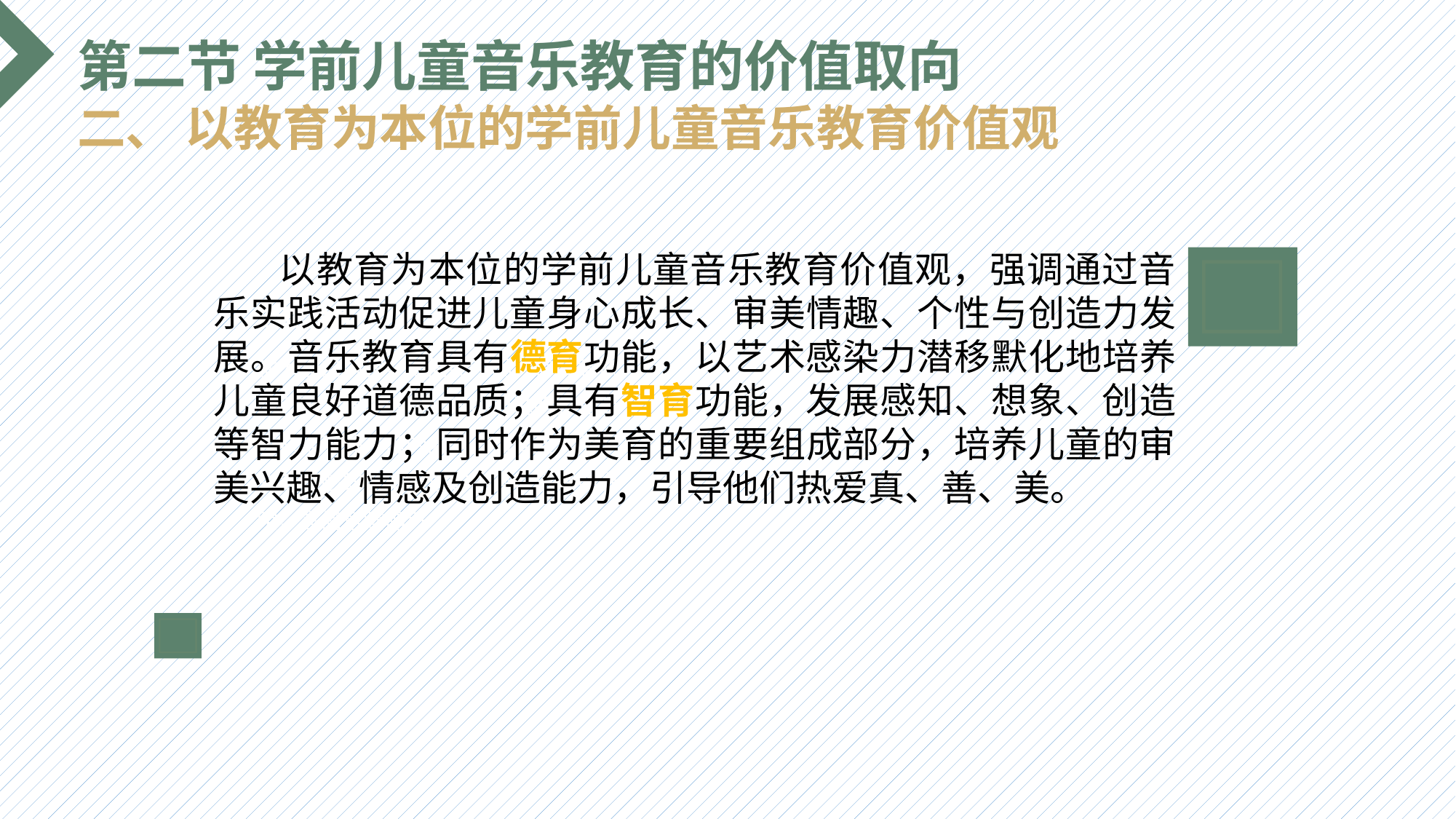

第二节 学前儿童音乐教育的价值取向
二、 以教育为本位的学前儿童音乐教育价值观

      以教育为本位的学前儿童音乐教育价值观，强调通过音乐实践活动促进儿童身心成长、审美情趣、个性与创造力发展。音乐教育具有德育功能，以艺术感染力潜移默化地培养儿童良好道德品质；具有智育功能，发展感知、想象、创造等智力能力；同时作为美育的重要组成部分，培养儿童的审美兴趣、情感及创造能力，引导他们热爱真、善、美。

选题背景
输入您的内容，请简要说明，言简意赅即可输入您的内容，请简要说明，言简意赅即可输入您的内容，请简要说明，言简意赅即可输入您的内容，请简要说明，言简意赅即可